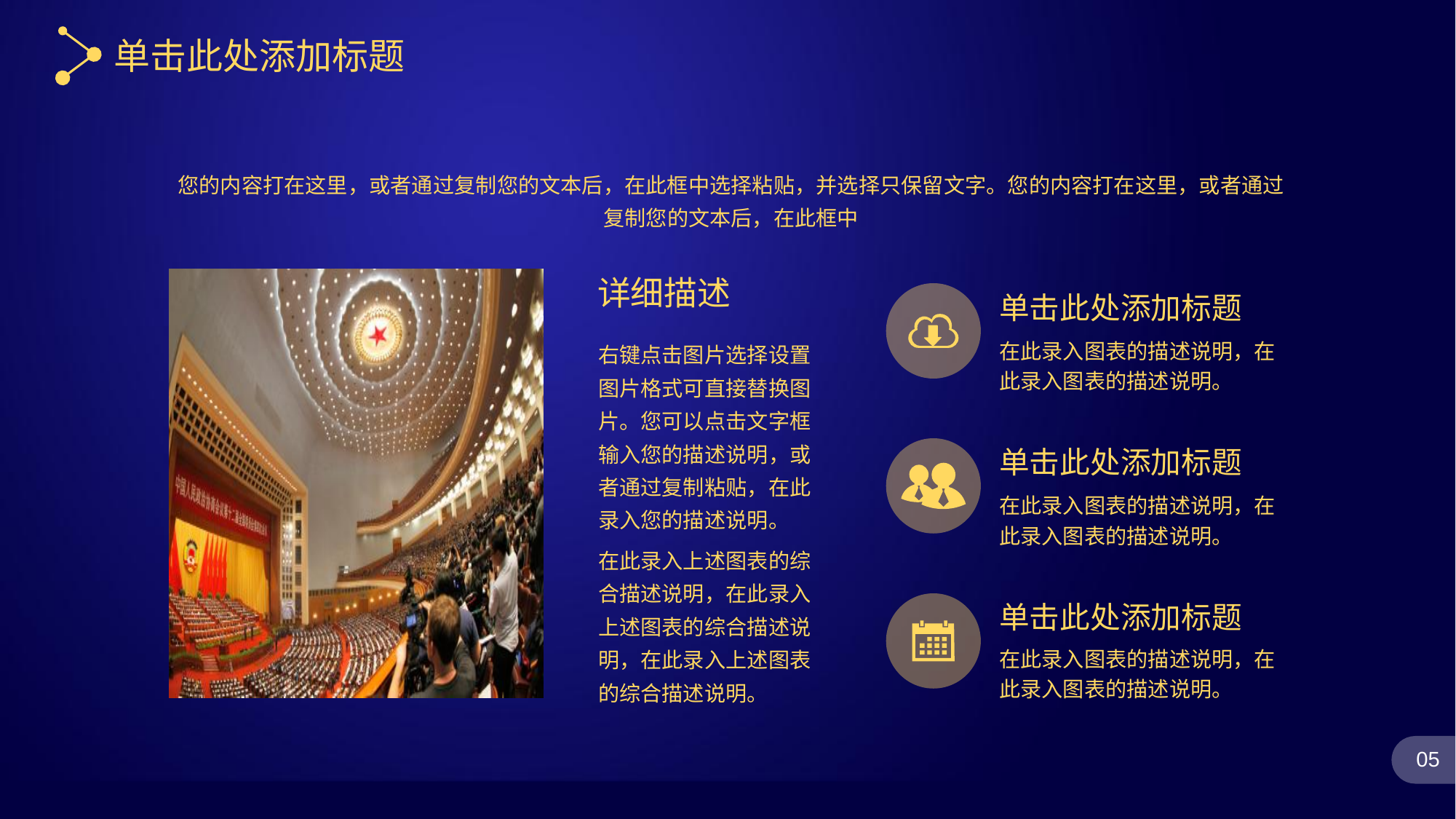

单击此处添加标题

您的内容打在这里，或者通过复制您的文本后，在此框中选择粘贴，并选择只保留文字。您的内容打在这里，或者通过复制您的文本后，在此框中
详细描述

单击此处添加标题
在此录入图表的描述说明，在此录入图表的描述说明。
右键点击图片选择设置图片格式可直接替换图片。您可以点击文字框输入您的描述说明，或者通过复制粘贴，在此录入您的描述说明。
在此录入上述图表的综合描述说明，在此录入上述图表的综合描述说明，在此录入上述图表的综合描述说明。
单击此处添加标题

在此录入图表的描述说明，在此录入图表的描述说明。
单击此处添加标题

在此录入图表的描述说明，在此录入图表的描述说明。

05